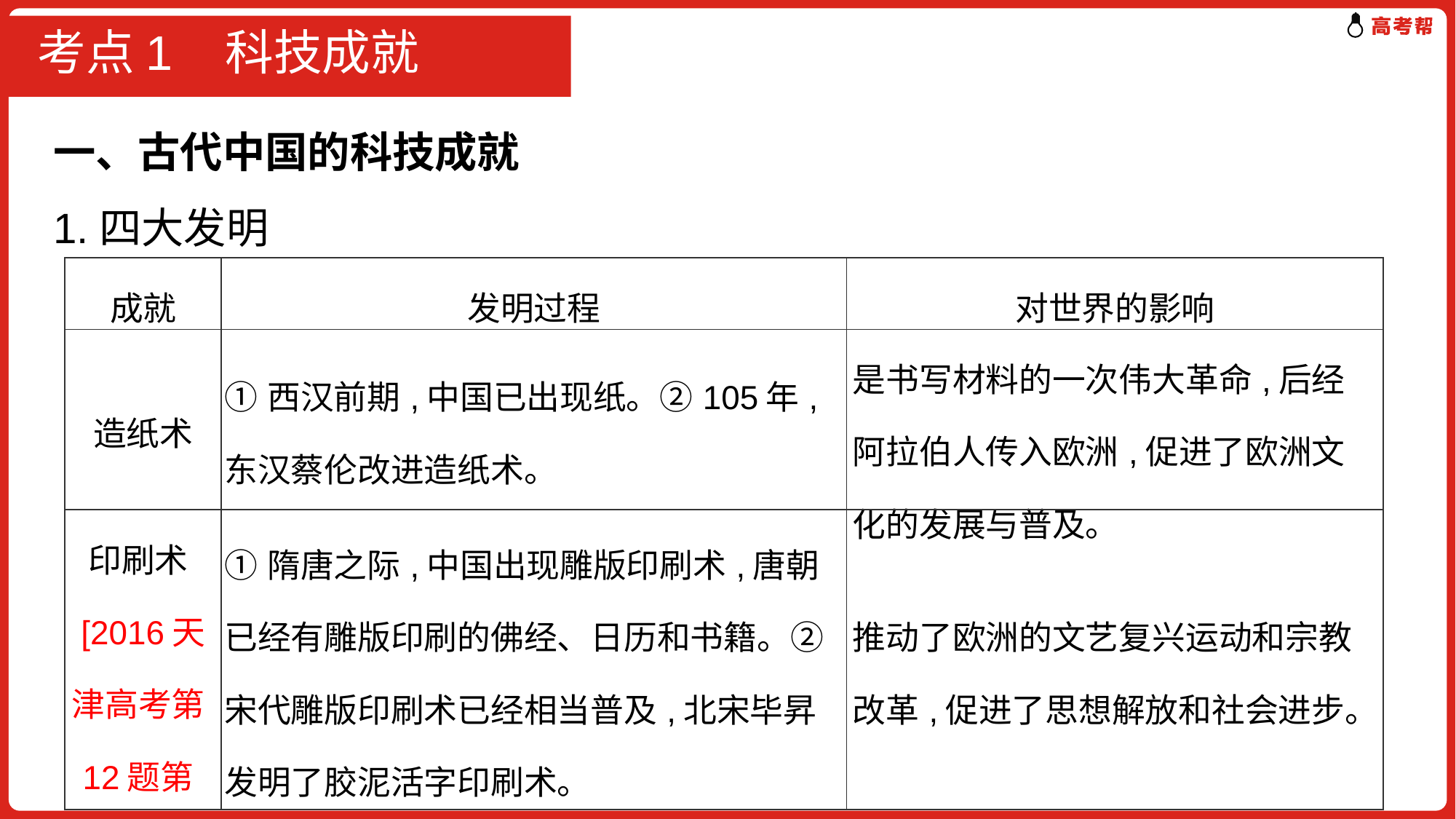

# 考点1   科技成就
一、古代中国的科技成就
1.四大发明
| 成就 | 发明过程 | 对世界的影响 |
| --- | --- | --- |
| 造纸术 | ①西汉前期,中国已出现纸。②105年,东汉蔡伦改进造纸术。 | 是书写材料的一次伟大革命,后经阿拉伯人传入欧洲,促进了欧洲文化的发展与普及。 |
| 印刷术[2016天津高考第12题第(1)问] | ①隋唐之际,中国出现雕版印刷术,唐朝已经有雕版印刷的佛经、日历和书籍。②宋代雕版印刷术已经相当普及,北宋毕昇发明了胶泥活字印刷术。 | 推动了欧洲的文艺复兴运动和宗教改革,促进了思想解放和社会进步。 |